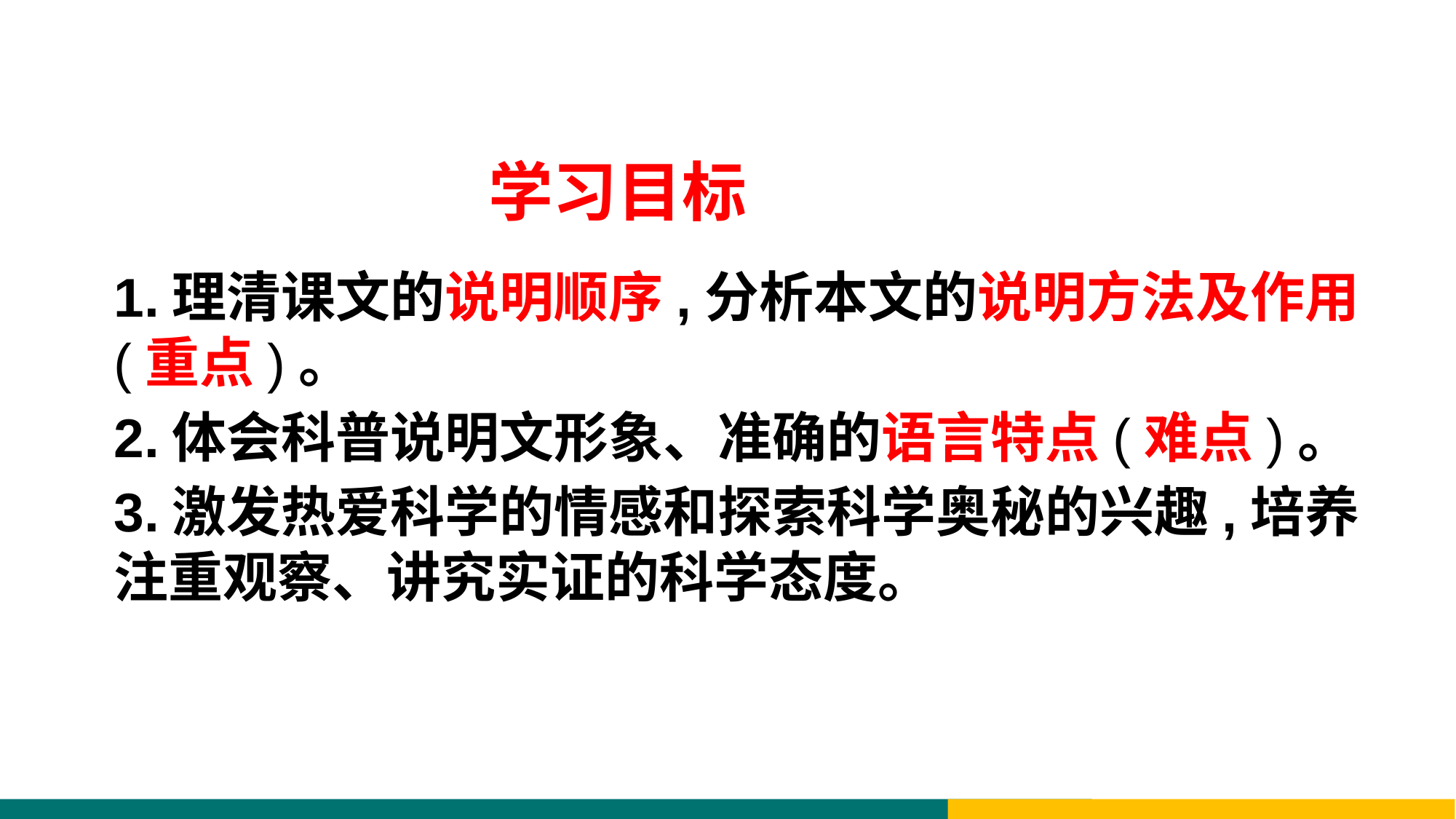

学习目标
1.理清课文的说明顺序,分析本文的说明方法及作用(重点)。
2.体会科普说明文形象、准确的语言特点(难点)。
3.激发热爱科学的情感和探索科学奥秘的兴趣,培养注重观察、讲究实证的科学态度。